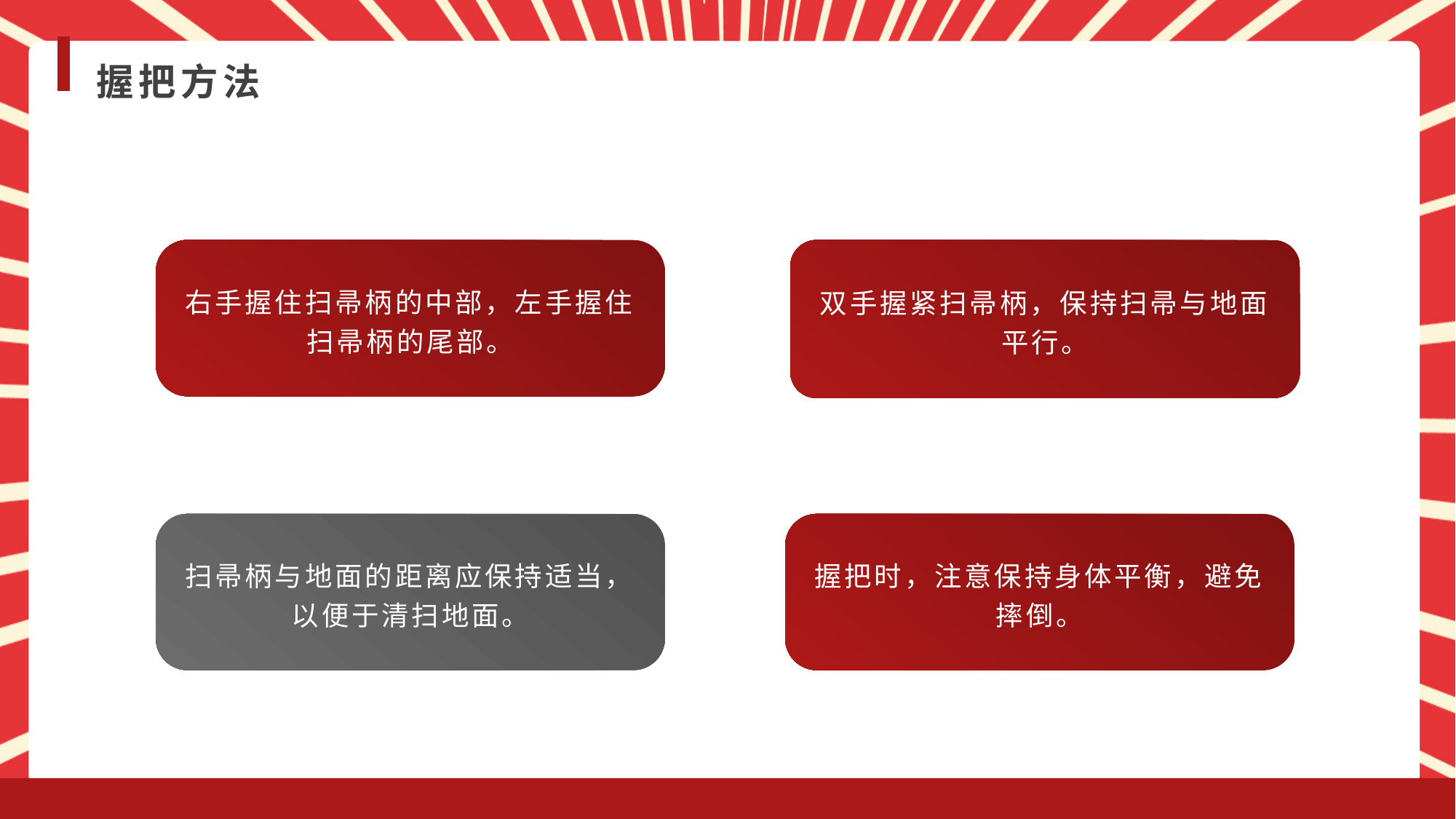

握把方法
右手握住扫帚柄的中部，左手握住扫帚柄的尾部。
双手握紧扫帚柄，保持扫帚与地面平行。
扫帚柄与地面的距离应保持适当，以便于清扫地面。
握把时，注意保持身体平衡，避免摔倒。